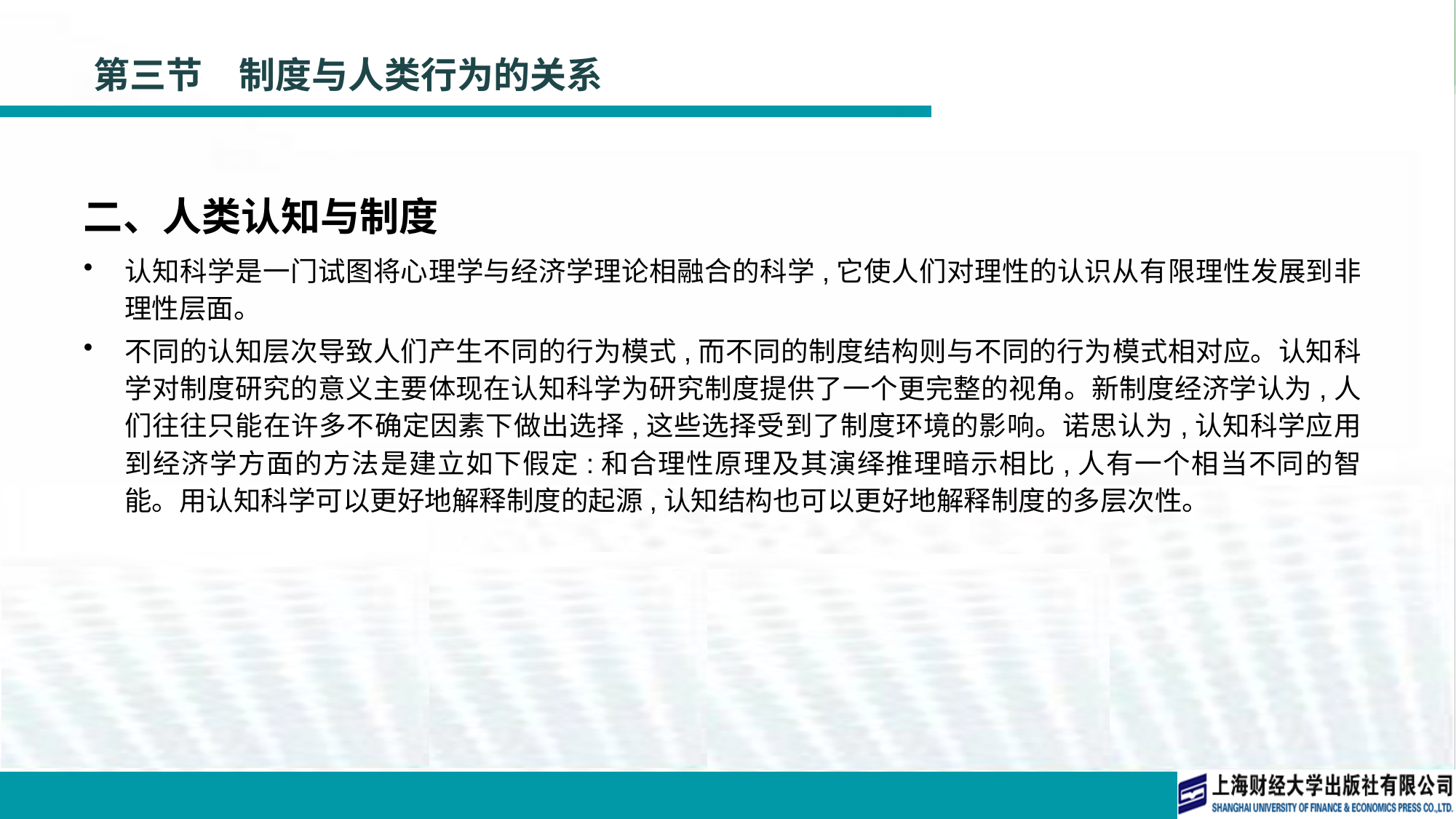

# 第三节　制度与人类行为的关系
二、人类认知与制度
认知科学是一门试图将心理学与经济学理论相融合的科学,它使人们对理性的认识从有限理性发展到非理性层面。
不同的认知层次导致人们产生不同的行为模式,而不同的制度结构则与不同的行为模式相对应。认知科学对制度研究的意义主要体现在认知科学为研究制度提供了一个更完整的视角。新制度经济学认为,人们往往只能在许多不确定因素下做出选择,这些选择受到了制度环境的影响。诺思认为,认知科学应用到经济学方面的方法是建立如下假定:和合理性原理及其演绎推理暗示相比,人有一个相当不同的智能。用认知科学可以更好地解释制度的起源,认知结构也可以更好地解释制度的多层次性。